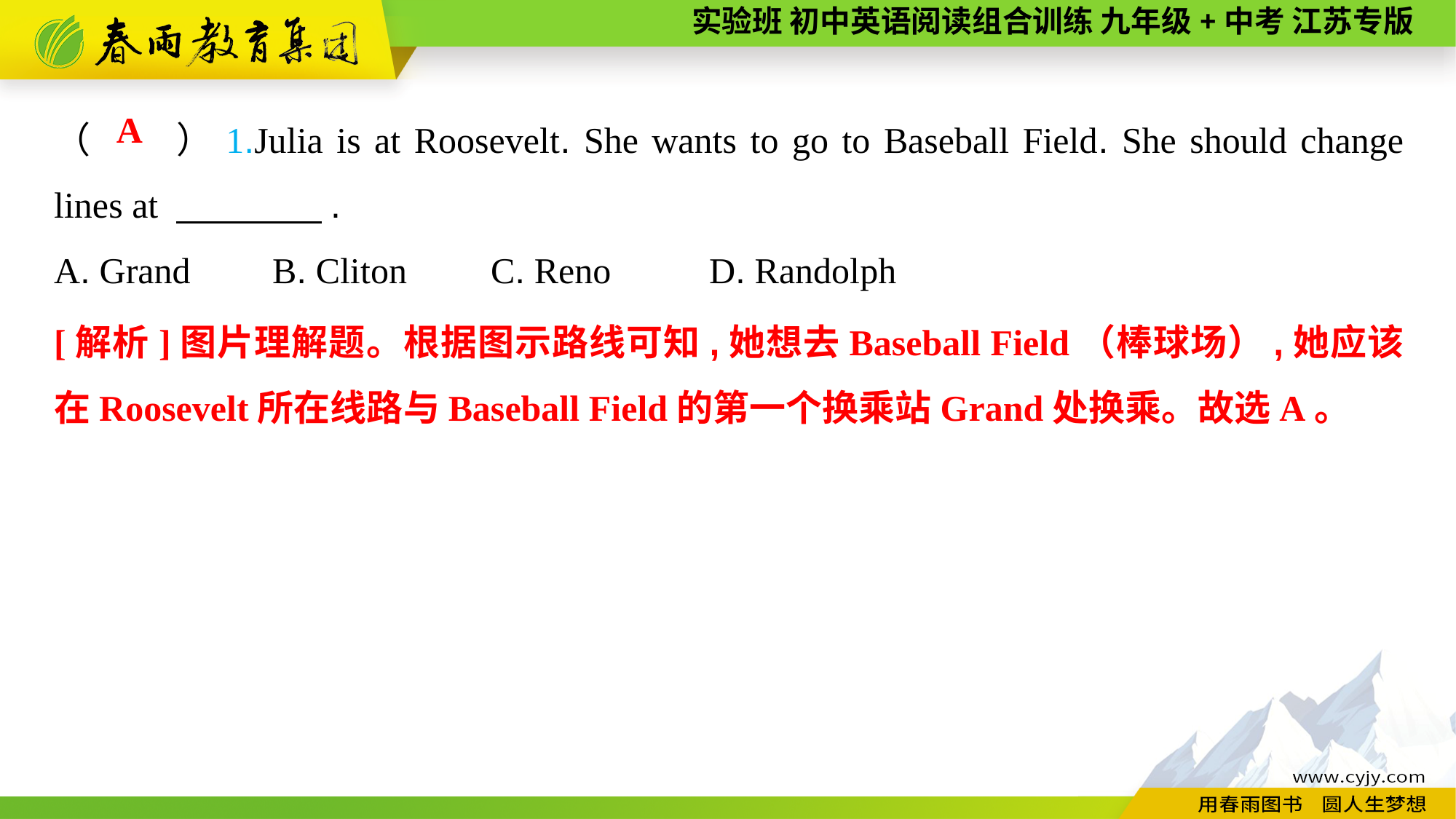

（　　）1.Julia is at Roosevelt. She wants to go to Baseball Field. She should change lines at 　　　　.
A. Grand	B. Cliton	C. Reno	D. Randolph
A
[解析]图片理解题。根据图示路线可知,她想去Baseball Field（棒球场）,她应该在Roosevelt所在线路与Baseball Field的第一个换乘站Grand处换乘。故选A。